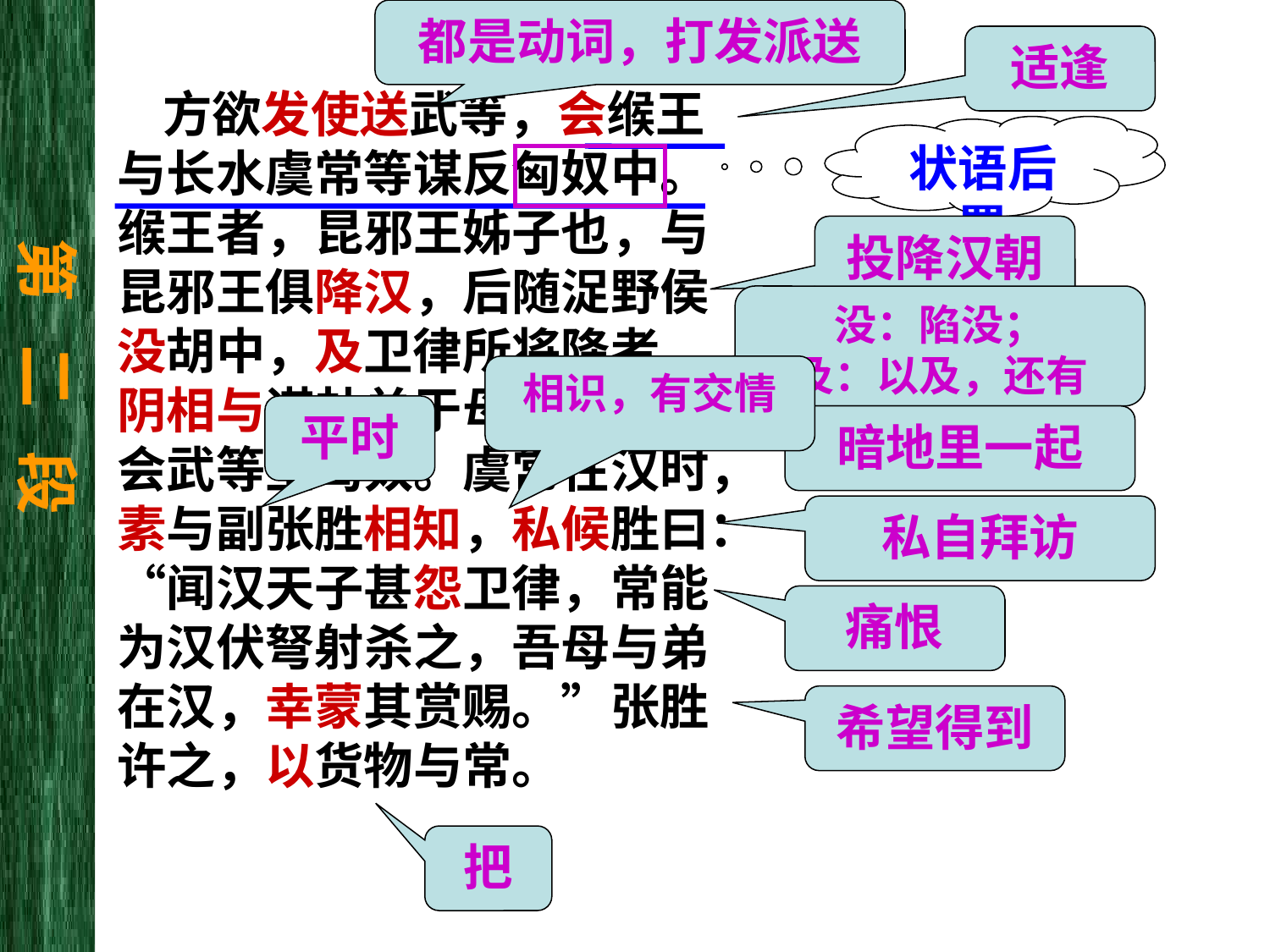

都是动词，打发派送
适逢
   方欲发使送武等，会缑王与长水虞常等谋反匈奴中。缑王者，昆邪王姊子也，与昆邪王俱降汉，后随浞野侯没胡中，及卫律所将降者，阴相与谋劫单于母阏氏归汉。会武等至匈奴。虞常在汉时，素与副张胜相知，私候胜曰：“闻汉天子甚怨卫律，常能为汉伏弩射杀之，吾母与弟在汉，幸蒙其赏赐。”张胜许之，以货物与常。
状语后置

投降汉朝
第   二   段
没：陷没；
及：以及，还有
相识，有交情
平时
暗地里一起
私自拜访
痛恨
希望得到
把